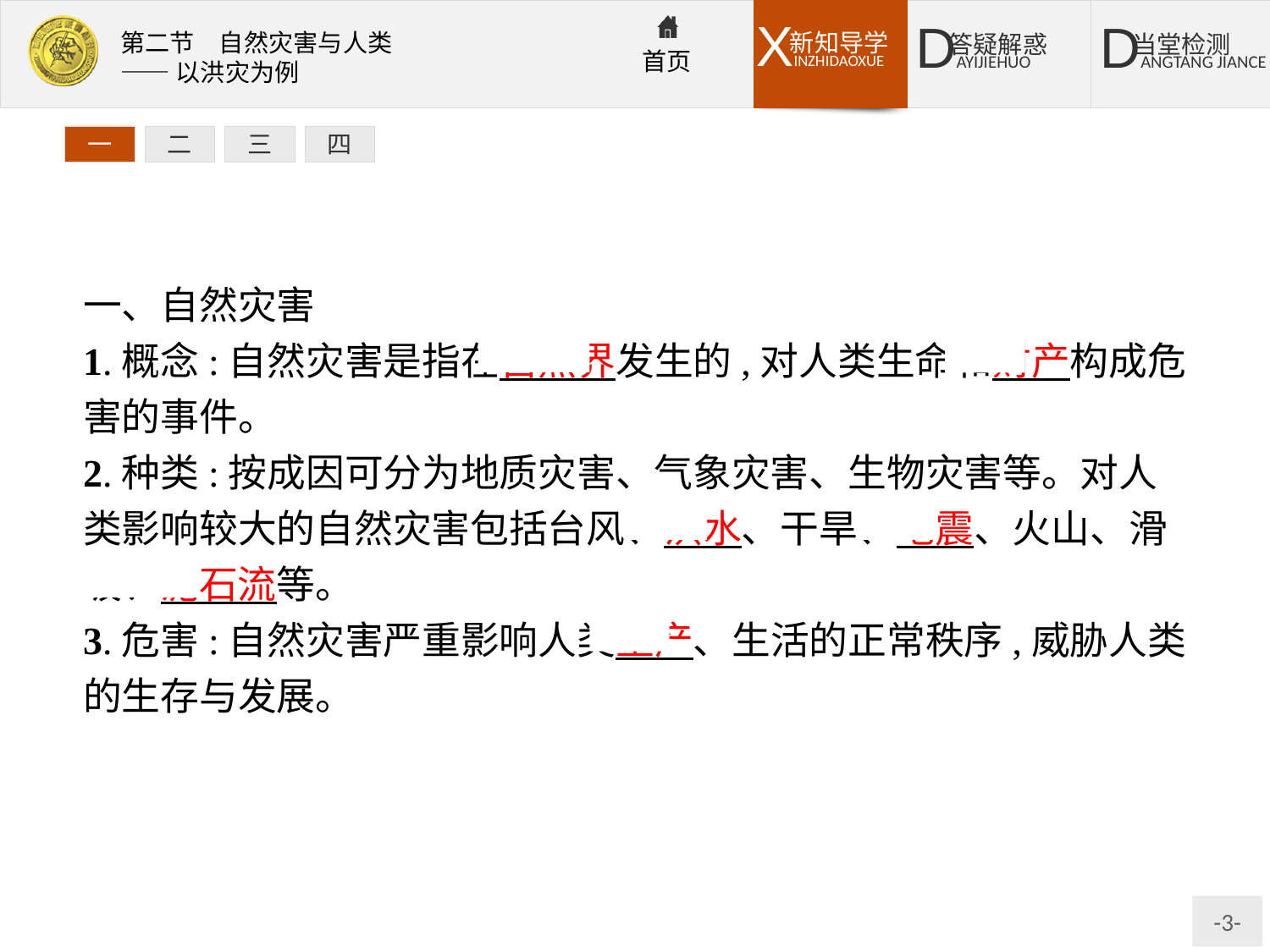

一
二
三
四
一、自然灾害
1.概念:自然灾害是指在自然界发生的,对人类生命和财产构成危害的事件。
2.种类:按成因可分为地质灾害、气象灾害、生物灾害等。对人类影响较大的自然灾害包括台风、洪水、干旱、地震、火山、滑坡、泥石流等。
3.危害:自然灾害严重影响人类生产、生活的正常秩序,威胁人类的生存与发展。